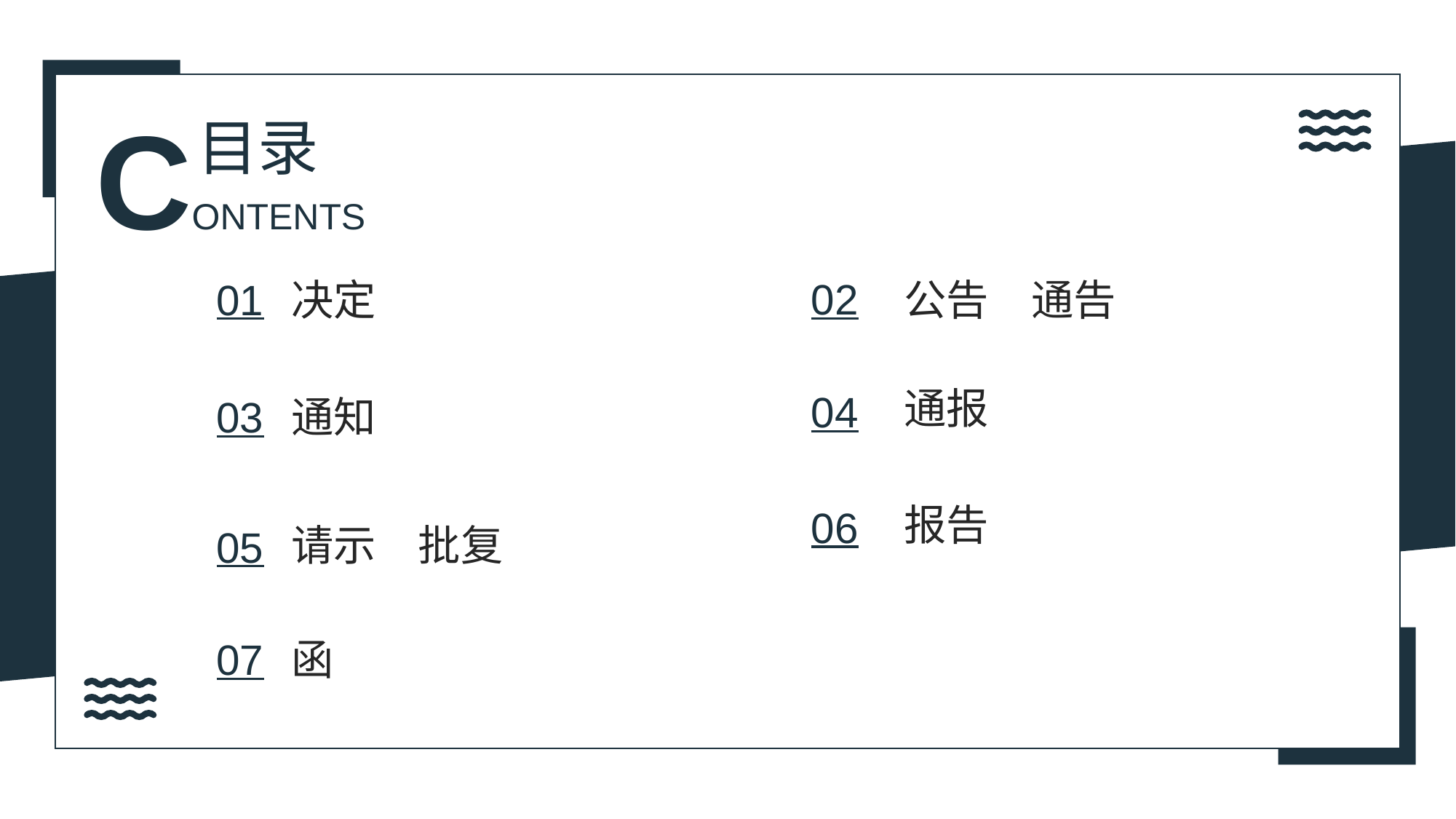

CONTENTS
目录

02
01
决定
公告　通告
通报
04
03
通知
报告
06
请示　批复
05
07

函